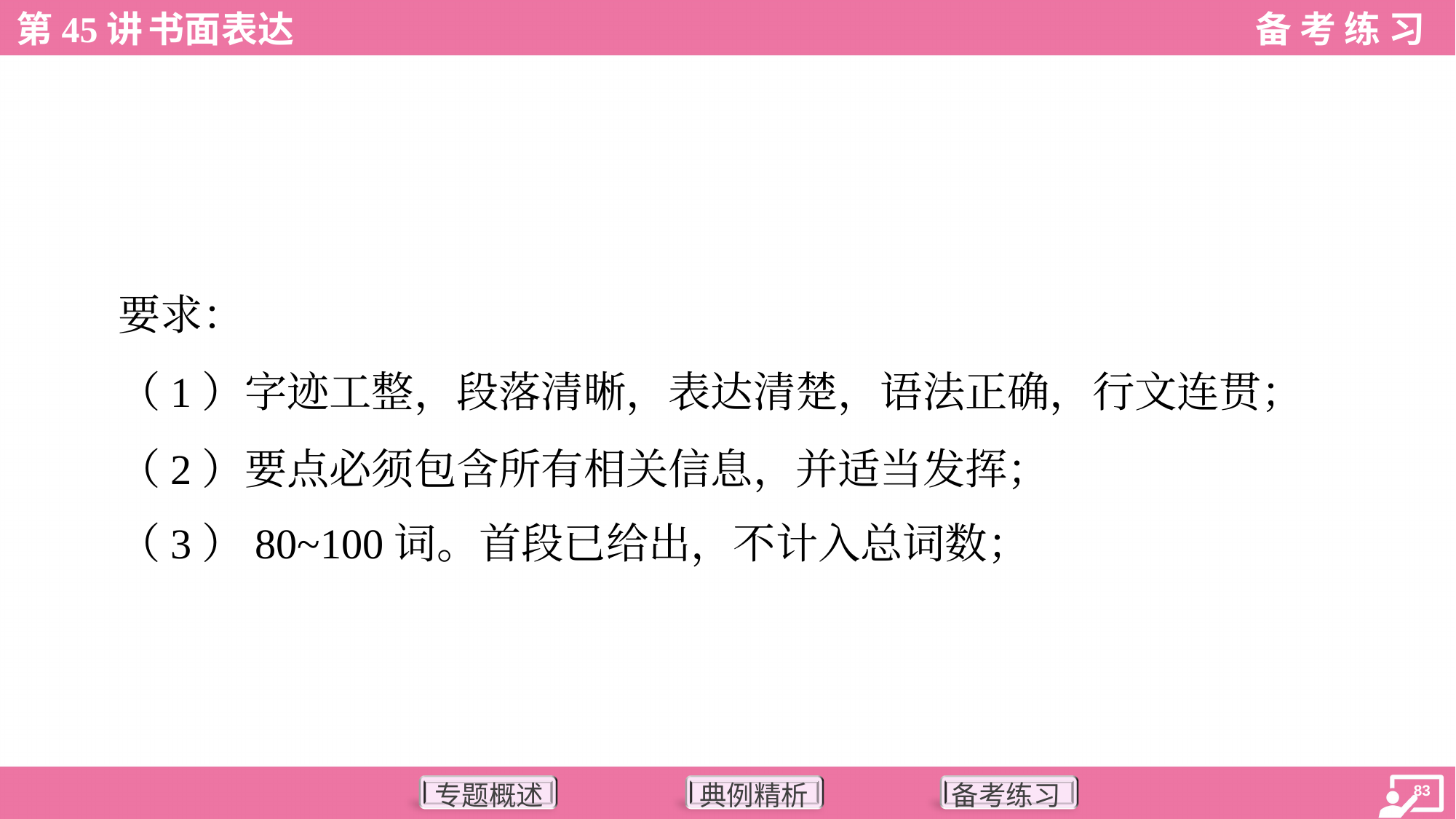

要求：
    （1）字迹工整，段落清晰，表达清楚，语法正确，行文连贯；
    （2）要点必须包含所有相关信息，并适当发挥；
    （3）80~100词。首段已给出，不计入总词数；